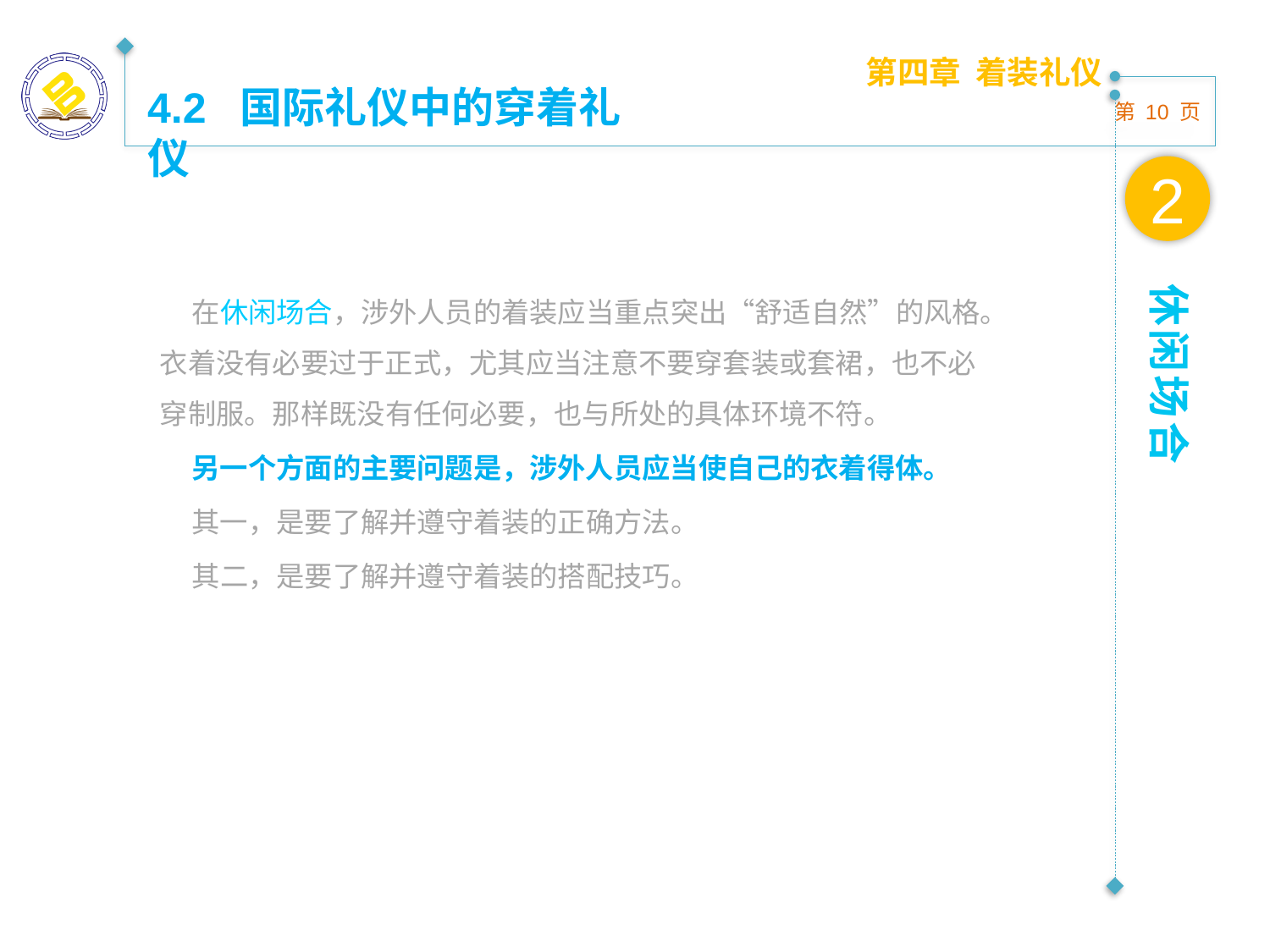

第四章  着装礼仪
4.2  国际礼仪中的穿着礼仪
2
    在休闲场合，涉外人员的着装应当重点突出“舒适自然”的风格。衣着没有必要过于正式，尤其应当注意不要穿套装或套裙，也不必穿制服。那样既没有任何必要，也与所处的具体环境不符。
    另一个方面的主要问题是，涉外人员应当使自己的衣着得体。
    其一，是要了解并遵守着装的正确方法。
    其二，是要了解并遵守着装的搭配技巧。

休闲场合